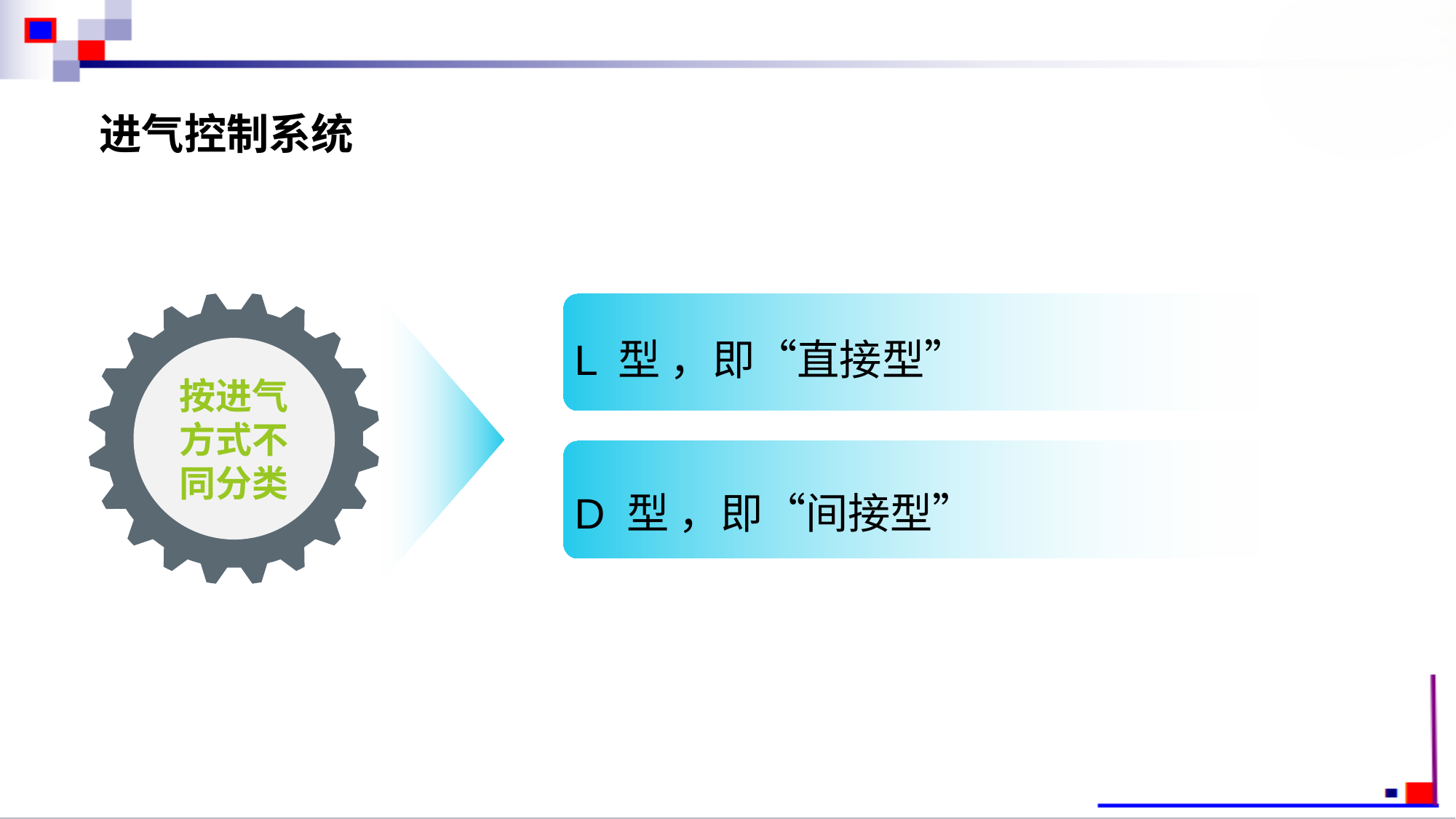

进气控制系统

按进气方式不同分类

L 型 ，即“直接型”

D 型 ，即“间接型”